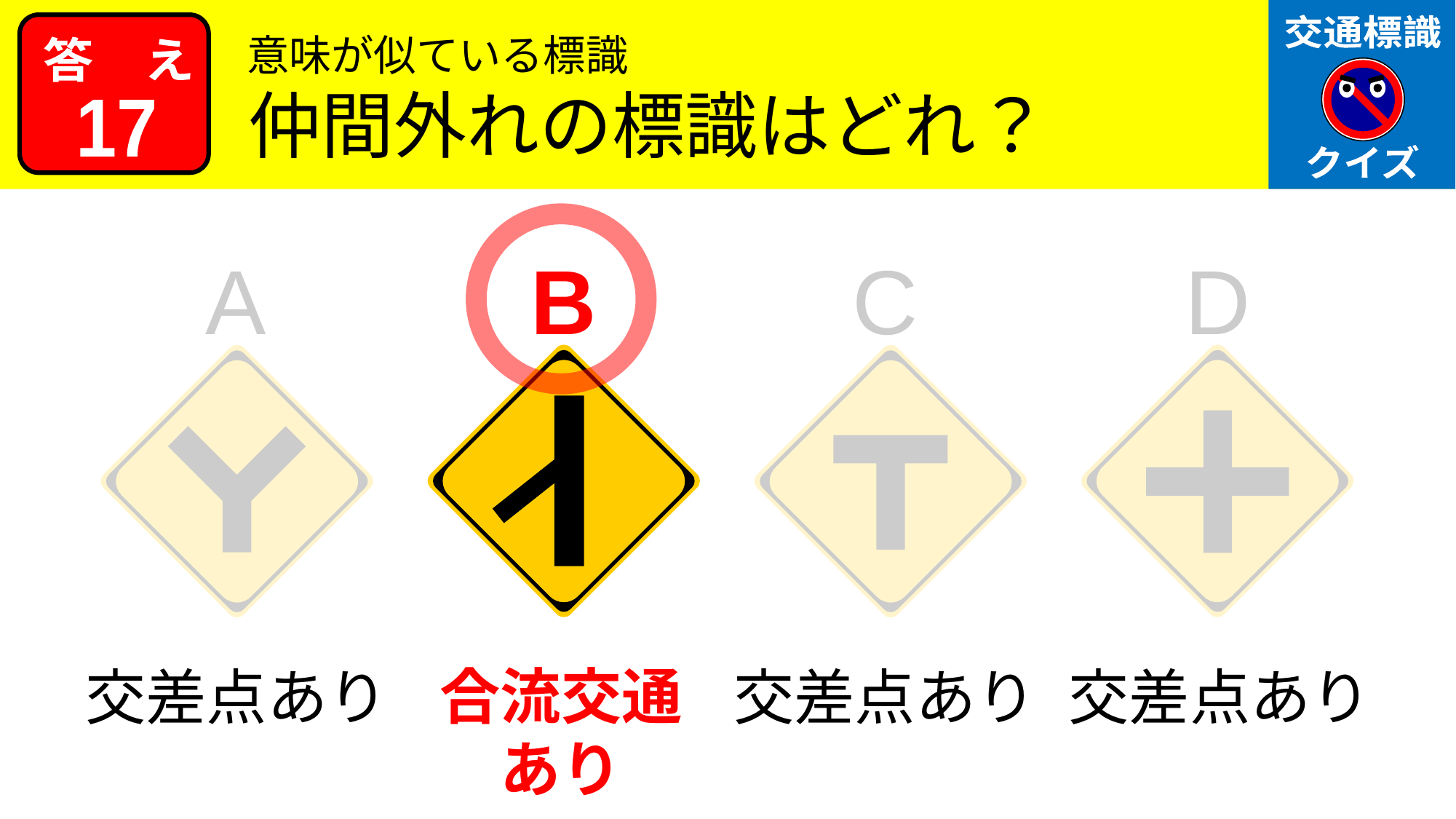

意味が似ている標識
仲間外れの標識はどれ？
17

A
B
C
D

交差点あり
合流交通
あり
交差点あり
交差点あり